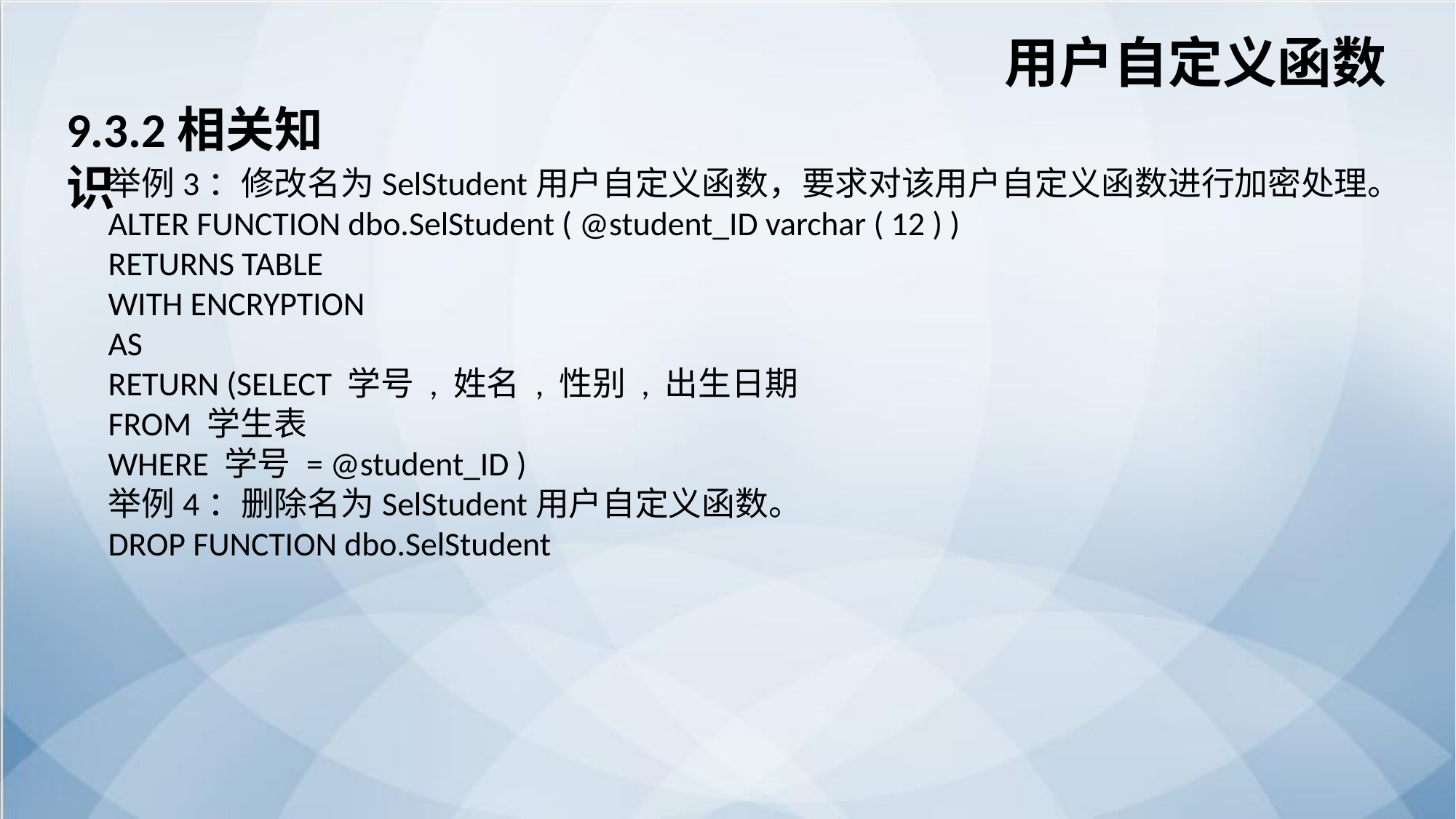

用户自定义函数
9.3.2相关知识
举例3：修改名为SelStudent用户自定义函数，要求对该用户自定义函数进行加密处理。
ALTER FUNCTION dbo.SelStudent ( @student_ID varchar ( 12 ) )
RETURNS TABLE
WITH ENCRYPTION
AS
RETURN (SELECT 学号 , 姓名 , 性别 , 出生日期
FROM 学生表
WHERE 学号 = @student_ID )
举例4：删除名为SelStudent用户自定义函数。
DROP FUNCTION dbo.SelStudent